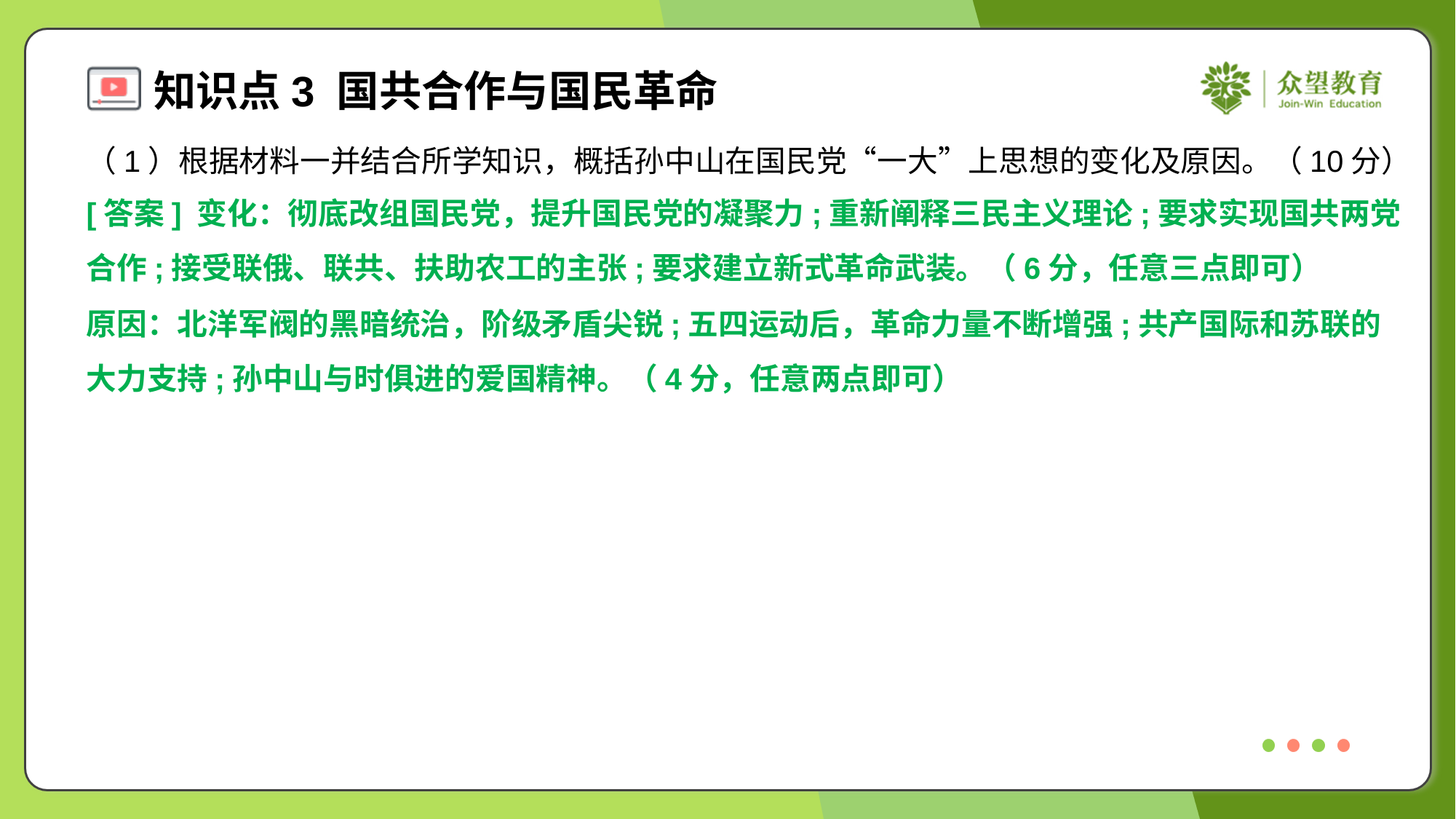

（1）根据材料一并结合所学知识，概括孙中山在国民党“一大”上思想的变化及原因。（10分）
[答案] 变化：彻底改组国民党，提升国民党的凝聚力;重新阐释三民主义理论;要求实现国共两党
合作;接受联俄、联共、扶助农工的主张;要求建立新式革命武装。（6分，任意三点即可）
原因：北洋军阀的黑暗统治，阶级矛盾尖锐;五四运动后，革命力量不断增强;共产国际和苏联的
大力支持;孙中山与时俱进的爱国精神。（4分，任意两点即可）